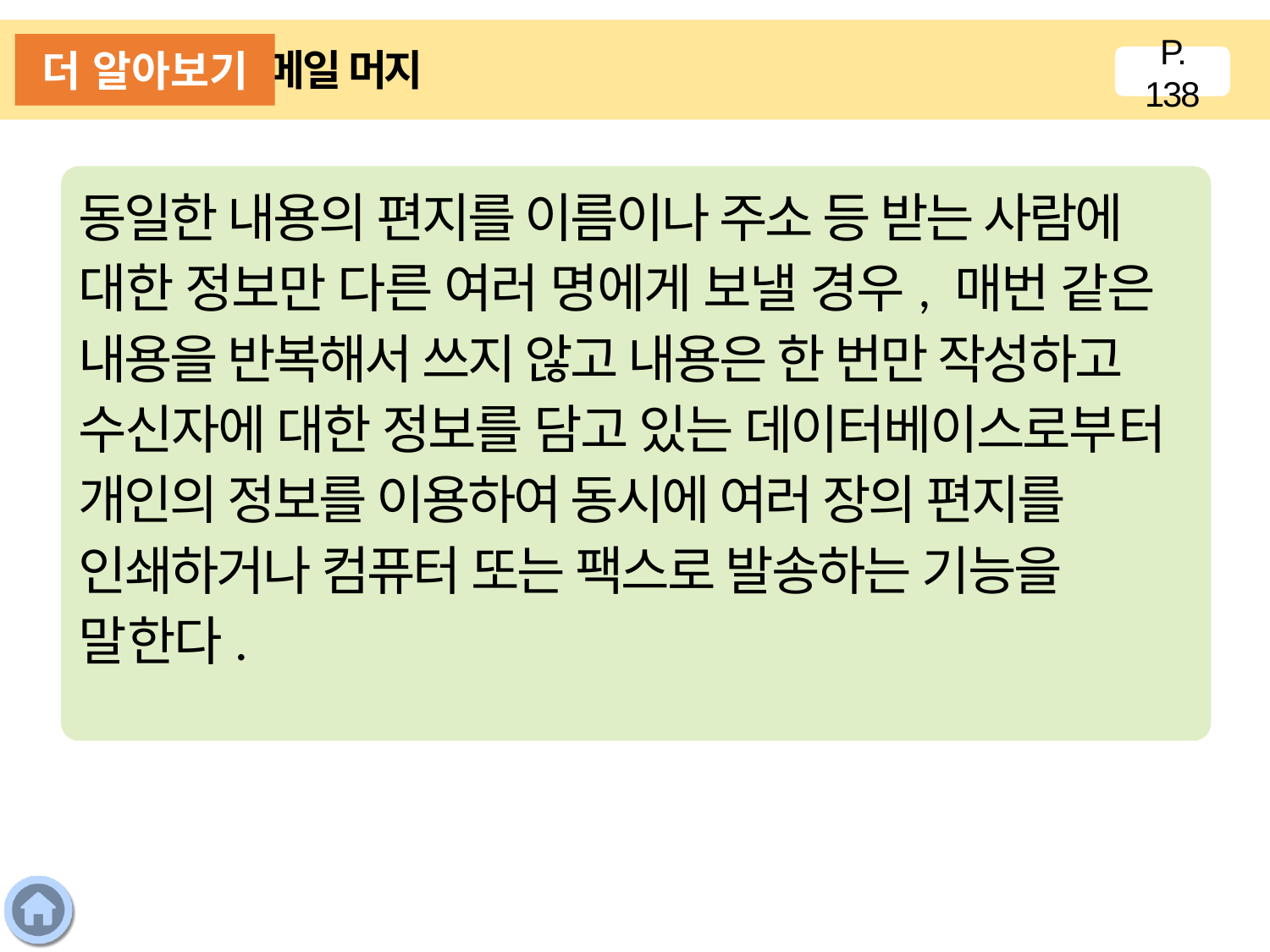

더 알아보기
메일 머지
P. 138
동일한 내용의 편지를 이름이나 주소 등 받는 사람에 대한 정보만 다른 여러 명에게 보낼 경우, 매번 같은 내용을 반복해서 쓰지 않고 내용은 한 번만 작성하고 수신자에 대한 정보를 담고 있는 데이터베이스로부터 개인의 정보를 이용하여 동시에 여러 장의 편지를 인쇄하거나 컴퓨터 또는 팩스로 발송하는 기능을 말한다.